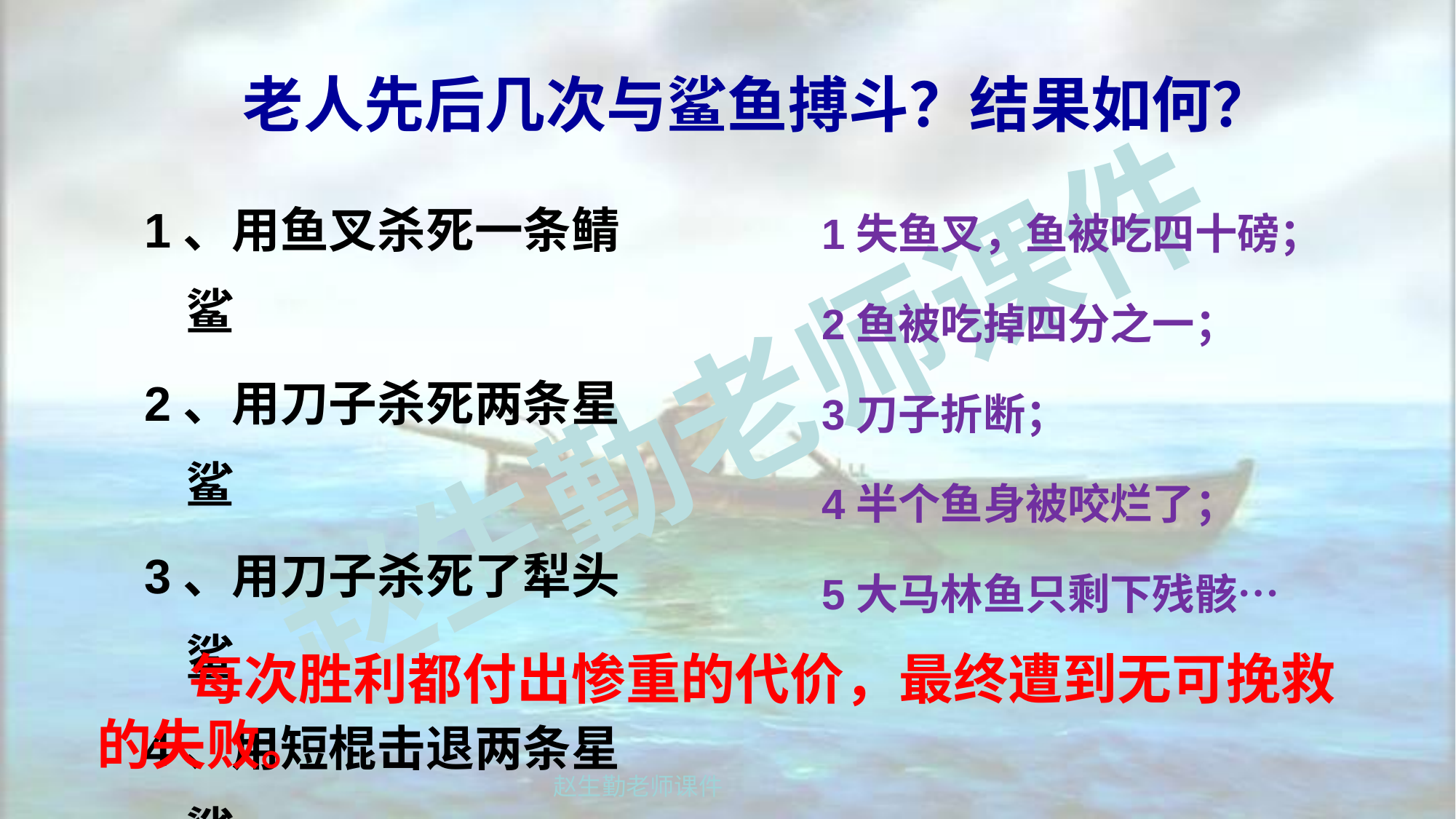

# 老人先后几次与鲨鱼搏斗？结果如何？
1、用鱼叉杀死一条鲭鲨
2、用刀子杀死两条星鲨
3、用刀子杀死了犁头鲨
4、用短棍击退两条星鲨
5、用短棍劈打成群鲨鱼
1失鱼叉，鱼被吃四十磅；
2鱼被吃掉四分之一；
3刀子折断；
4半个鱼身被咬烂了；
5大马林鱼只剩下残骸…
       每次胜利都付出惨重的代价，最终遭到无可挽救的失败。
赵生勤老师课件